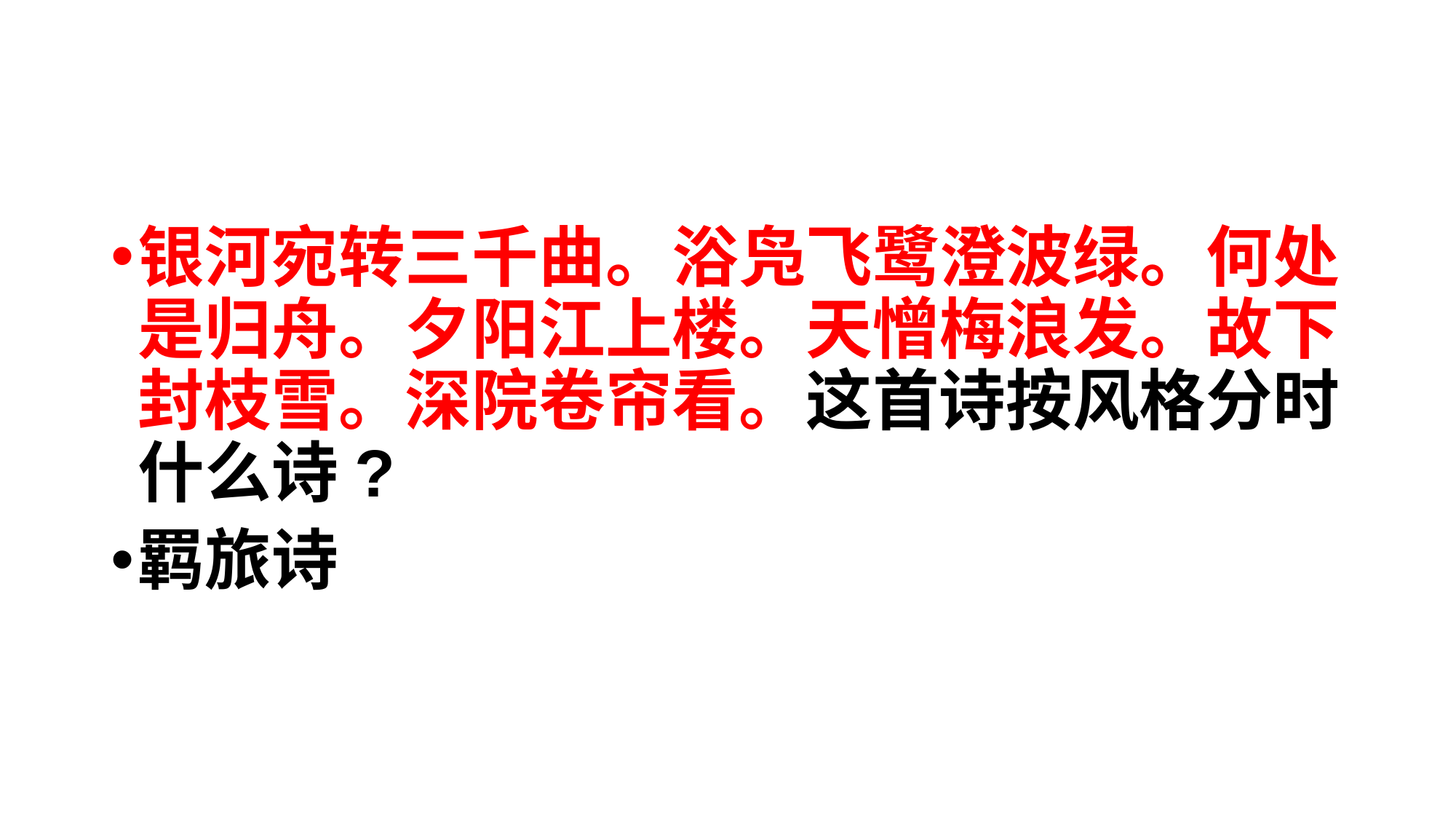

#
银河宛转三千曲。浴凫飞鹭澄波绿。何处是归舟。夕阳江上楼。天憎梅浪发。故下封枝雪。深院卷帘看。这首诗按风格分时什么诗?
羁旅诗